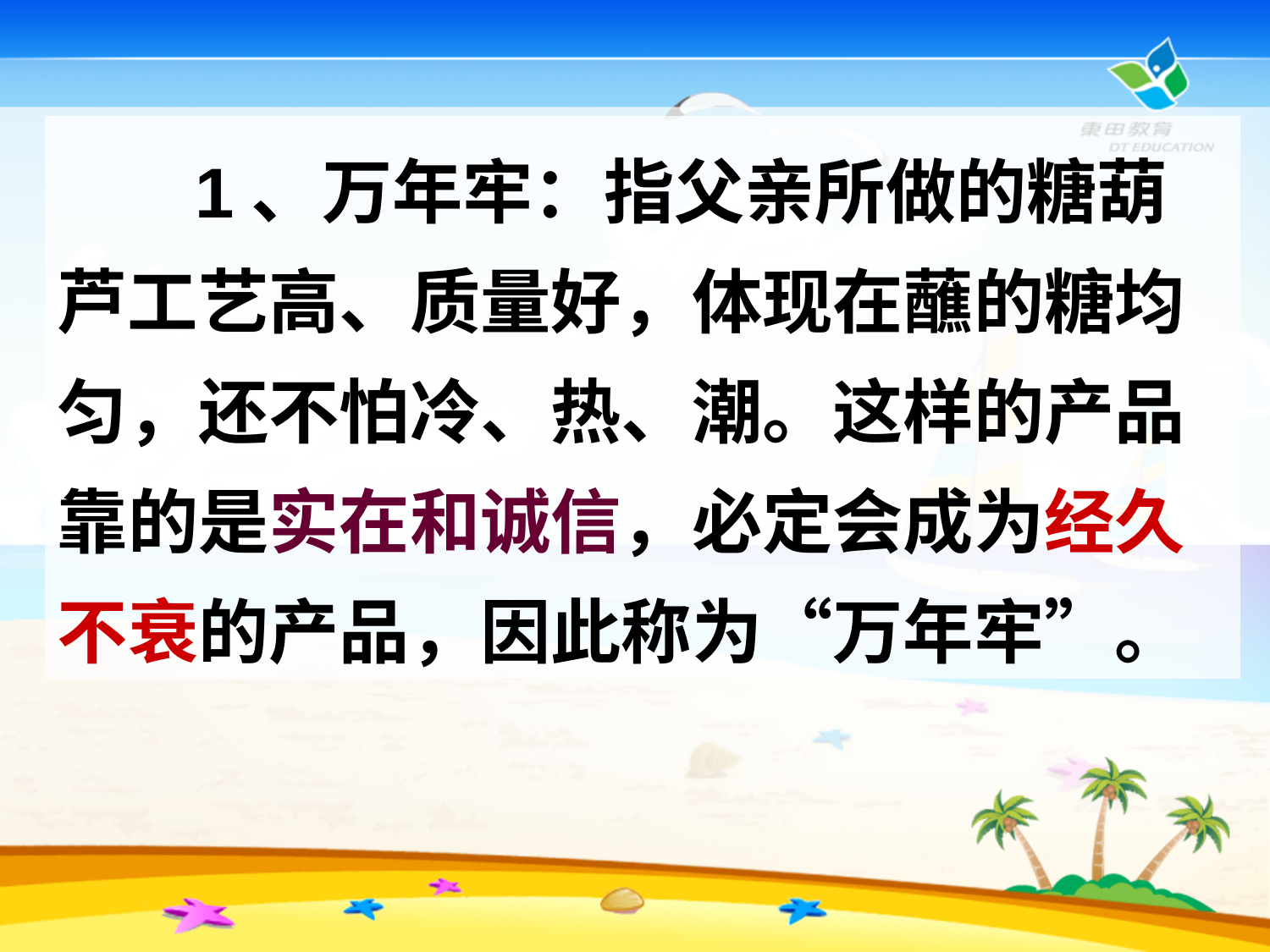

1、万年牢：指父亲所做的糖葫芦工艺高、质量好，体现在蘸的糖均匀，还不怕冷、热、潮。这样的产品靠的是实在和诚信，必定会成为经久不衰的产品，因此称为“万年牢”。